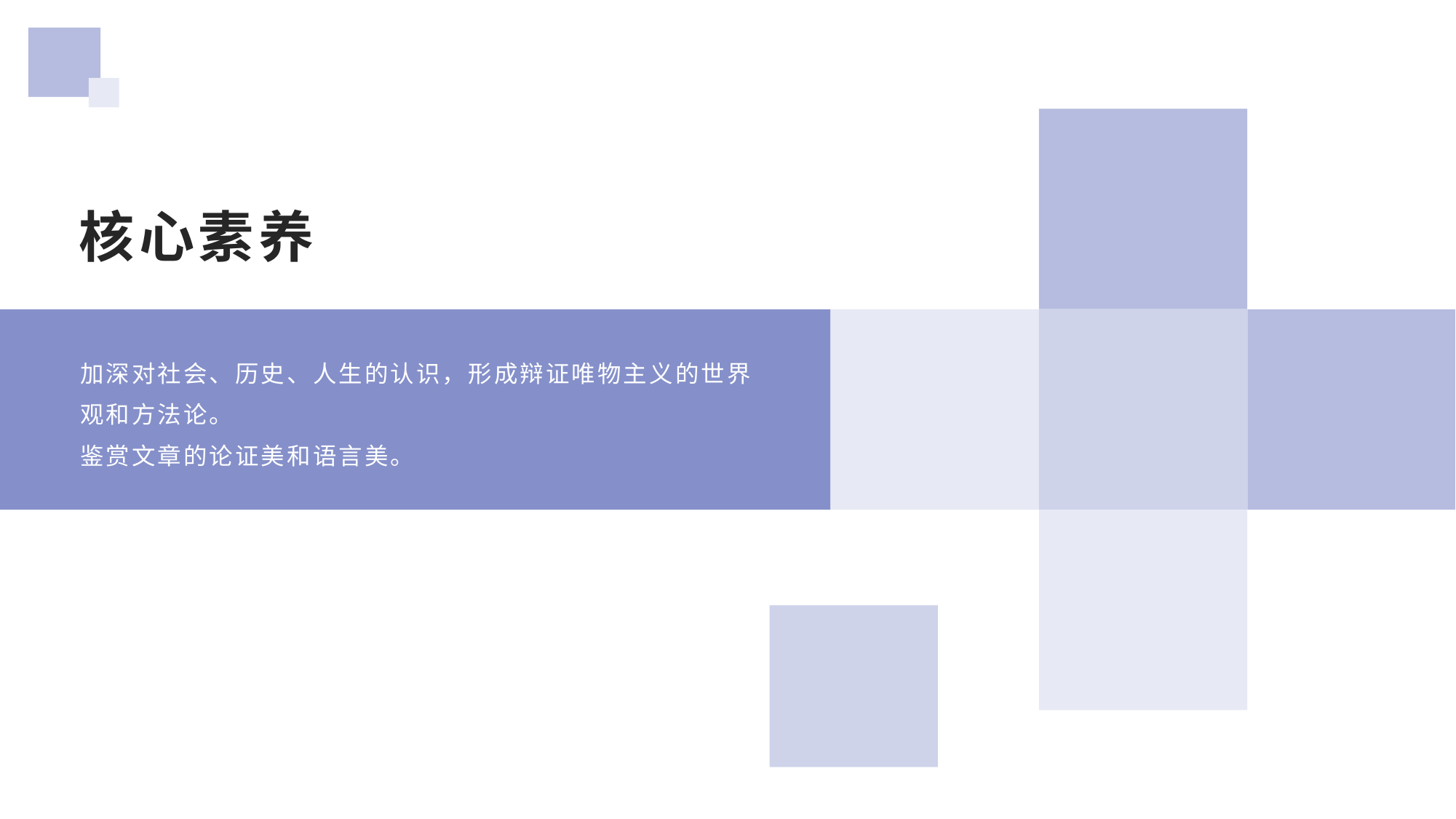

核心素养

加深对社会、历史、人生的认识，形成辩证唯物主义的世界观和方法论。
鉴赏文章的论证美和语言美。